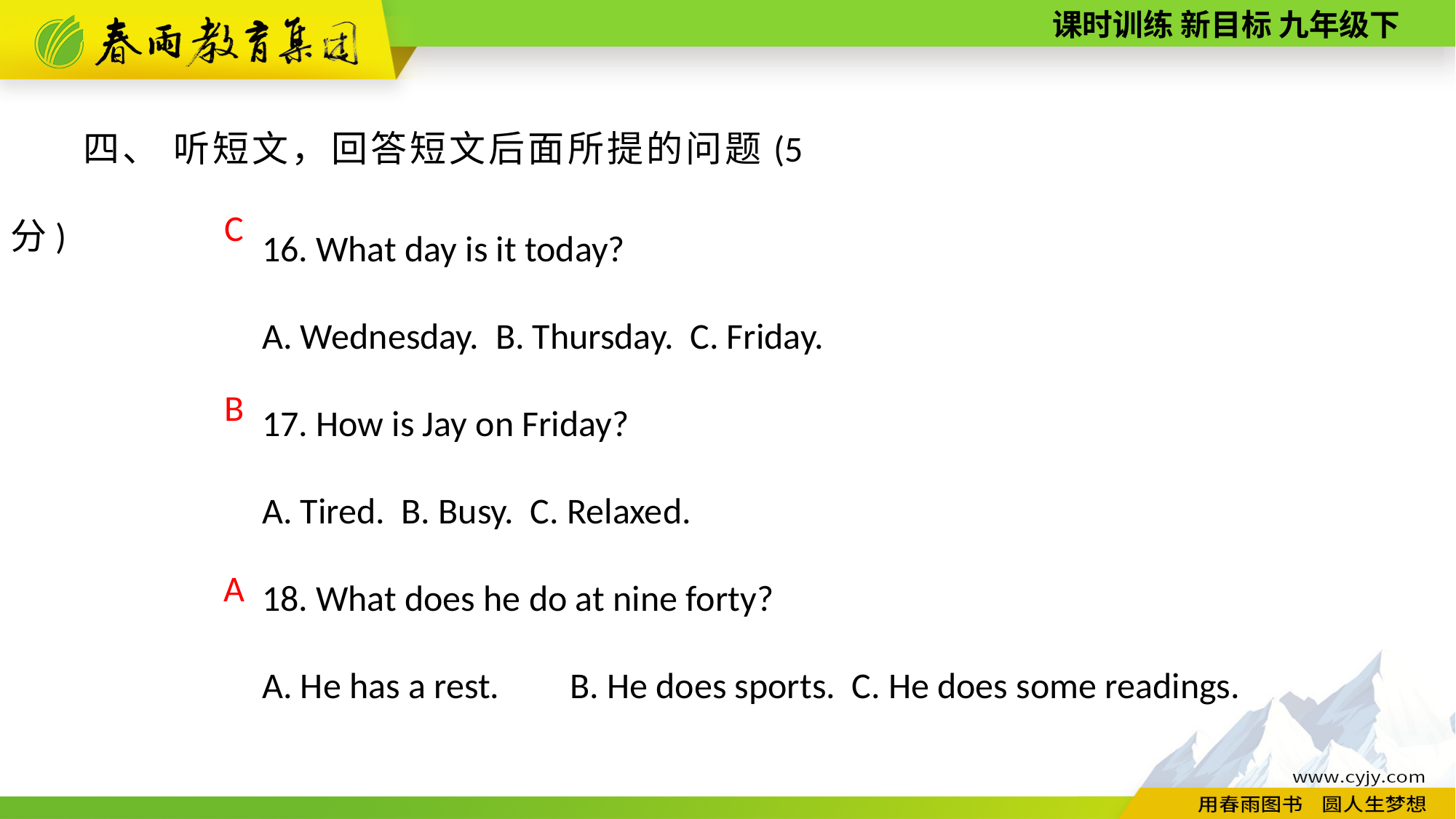

四、 听短文，回答短文后面所提的问题(5分)
16. What day is it today?
A. Wednesday.  B. Thursday.  C. Friday.
17. How is Jay on Friday?
A. Tired.  B. Busy.  C. Relaxed.
18. What does he do at nine forty?
A. He has a rest.  　B. He does sports.  C. He does some readings.
C
B
A